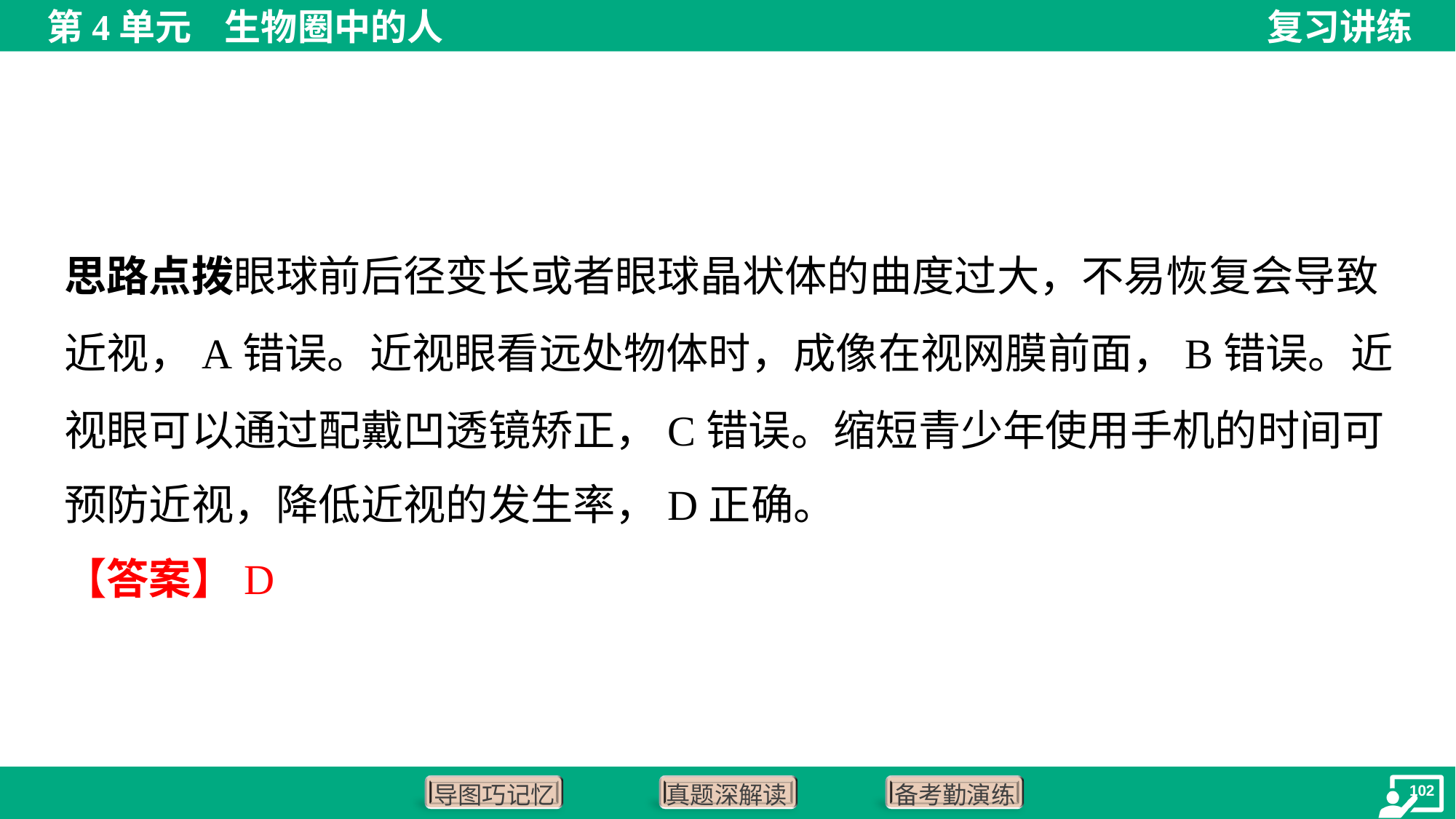

思路点拨眼球前后径变长或者眼球晶状体的曲度过大，不易恢复会导致
近视，A错误。近视眼看远处物体时，成像在视网膜前面，B错误。近
视眼可以通过配戴凹透镜矫正，C错误。缩短青少年使用手机的时间可
预防近视，降低近视的发生率，D正确。
【答案】D